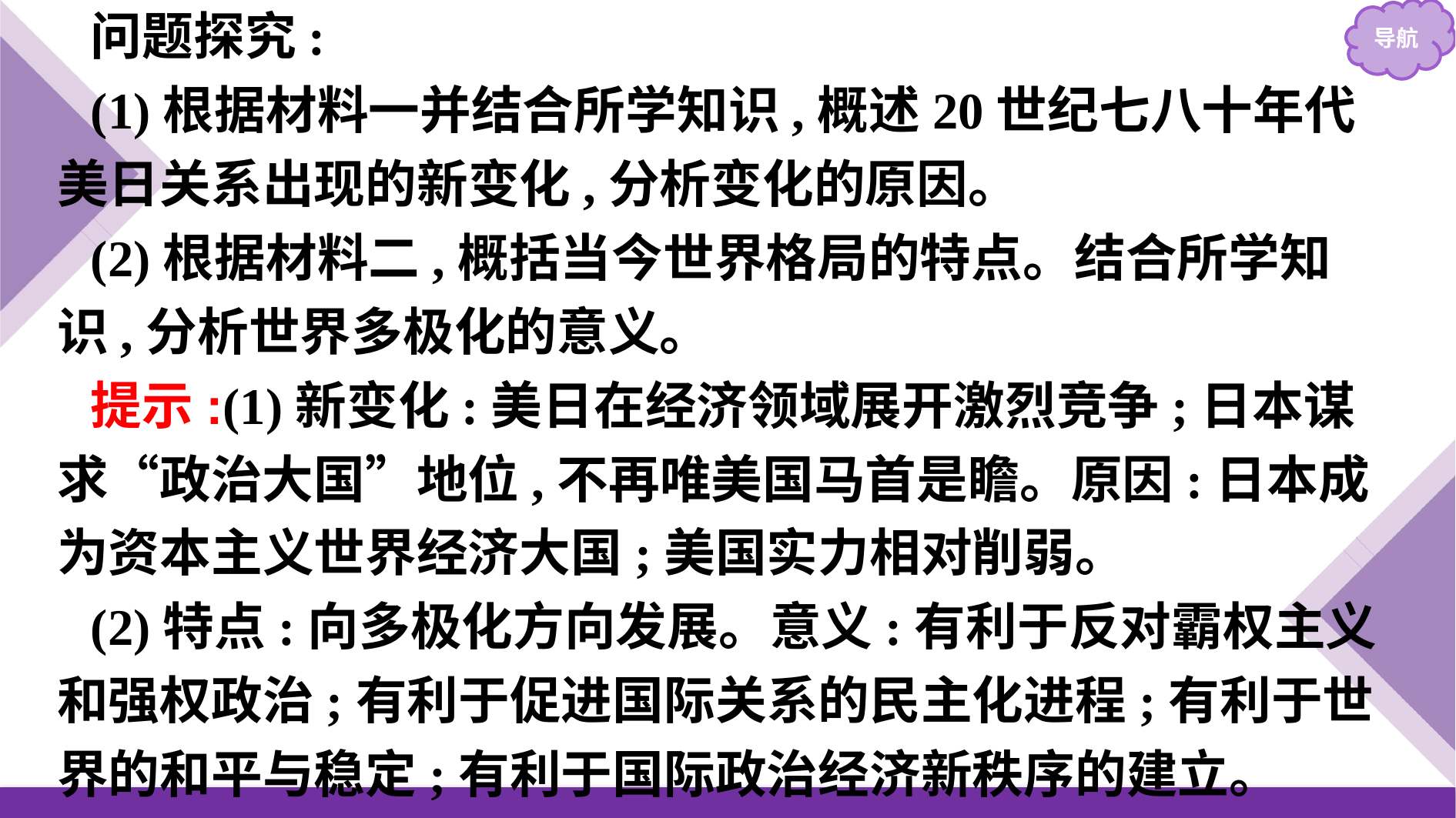

问题探究:
(1)根据材料一并结合所学知识,概述20世纪七八十年代美日关系出现的新变化,分析变化的原因。
(2)根据材料二,概括当今世界格局的特点。结合所学知识,分析世界多极化的意义。
提示:(1)新变化:美日在经济领域展开激烈竞争;日本谋求“政治大国”地位,不再唯美国马首是瞻。原因:日本成为资本主义世界经济大国;美国实力相对削弱。
(2)特点:向多极化方向发展。意义:有利于反对霸权主义和强权政治;有利于促进国际关系的民主化进程;有利于世界的和平与稳定;有利于国际政治经济新秩序的建立。